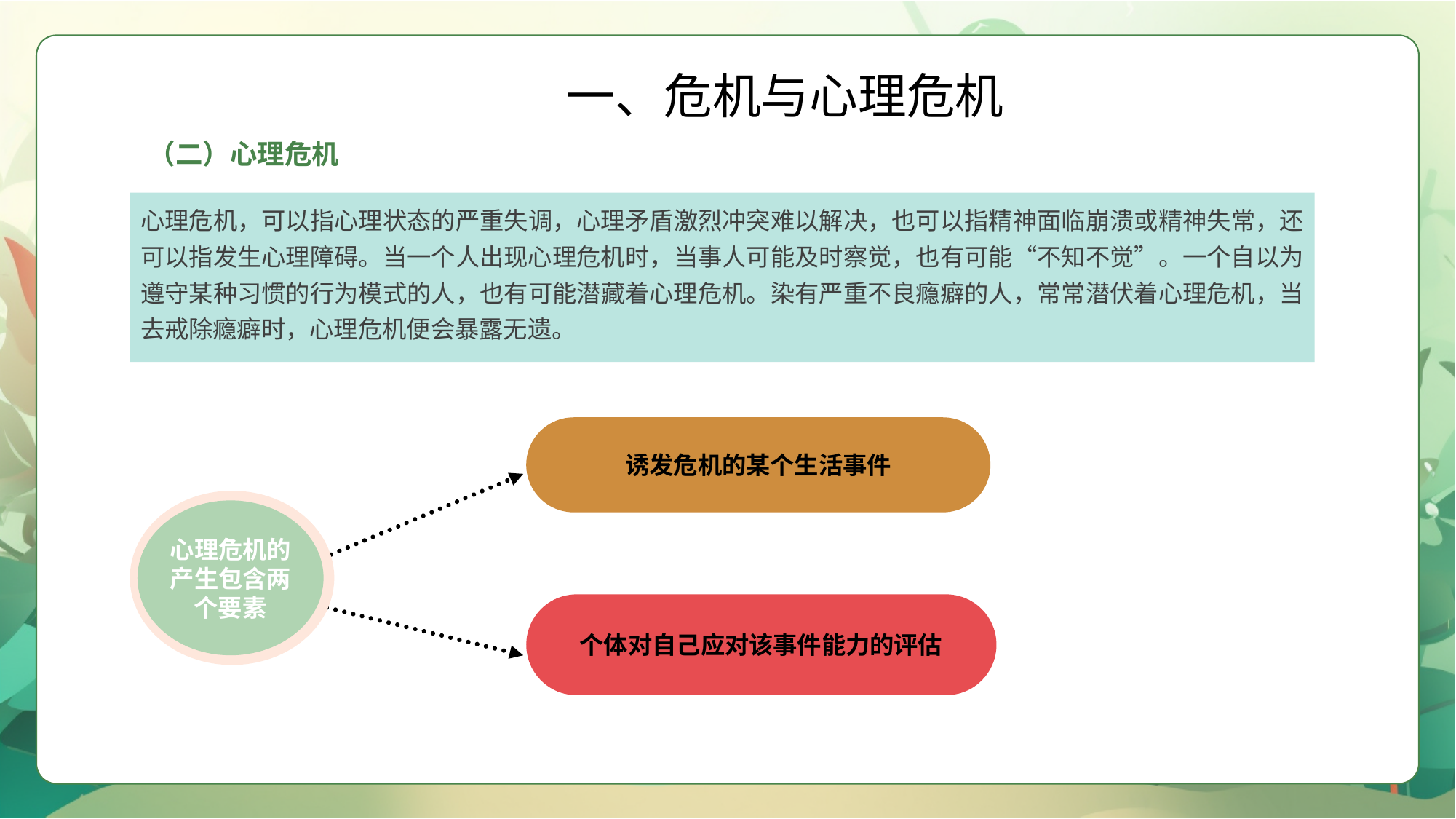

一、危机与心理危机
（二）心理危机
心理危机，可以指心理状态的严重失调，心理矛盾激烈冲突难以解决，也可以指精神面临崩溃或精神失常，还可以指发生心理障碍。当一个人出现心理危机时，当事人可能及时察觉，也有可能“不知不觉”。一个自以为遵守某种习惯的行为模式的人，也有可能潜藏着心理危机。染有严重不良瘾癖的人，常常潜伏着心理危机，当去戒除瘾癖时，心理危机便会暴露无遗。
诱发危机的某个生活事件

心理危机的产生包含两个要素
个体对自己应对该事件能力的评估